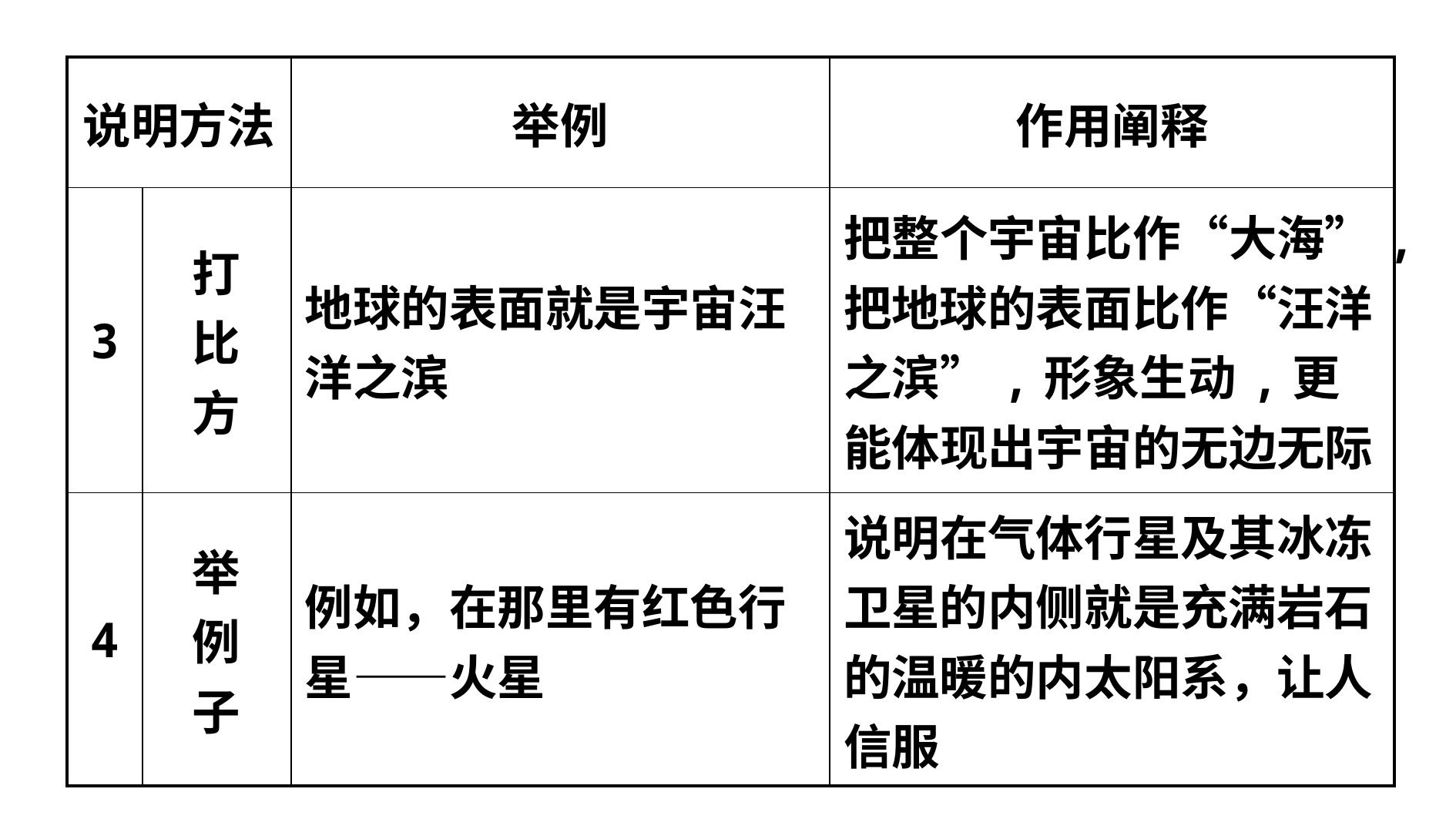

| 说明方法 |  | 举例 | 作用阐释 |
| --- | --- | --- | --- |
| 3 | 打 比 方 | 地球的表面就是宇宙汪洋之滨 | 把整个宇宙比作“大海”,把地球的表面比作“汪洋之滨”,形象生动,更能体现出宇宙的无边无际 |
| 4 | 举 例 子 | 例如，在那里有红色行星——火星 | 说明在气体行星及其冰冻卫星的内侧就是充满岩石的温暖的内太阳系，让人信服 |